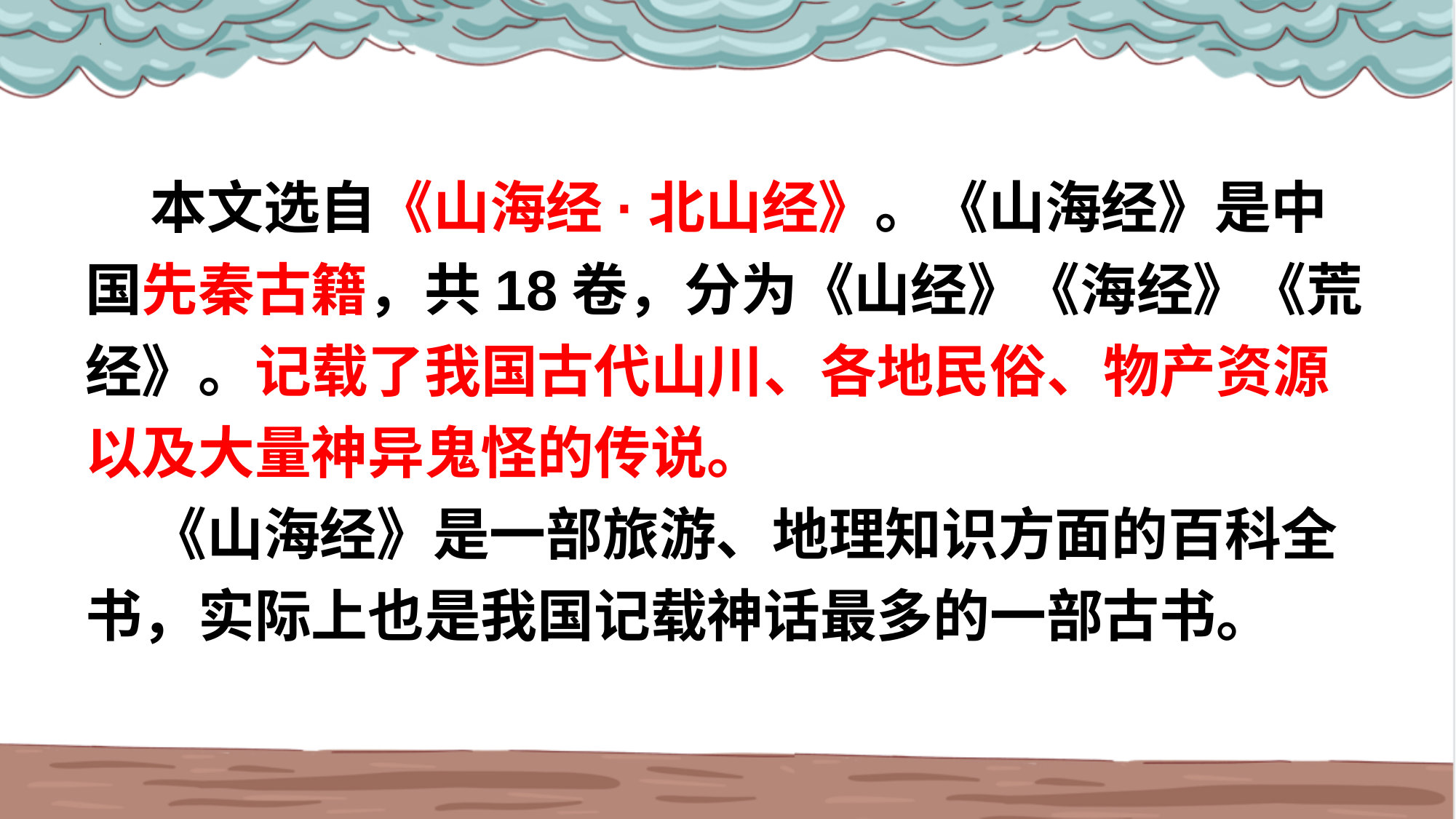

本文选自《山海经·北山经》。《山海经》是中国先秦古籍，共18卷，分为《山经》《海经》《荒经》。记载了我国古代山川、各地民俗、物产资源以及大量神异鬼怪的传说。
    《山海经》是一部旅游、地理知识方面的百科全书，实际上也是我国记载神话最多的一部古书。